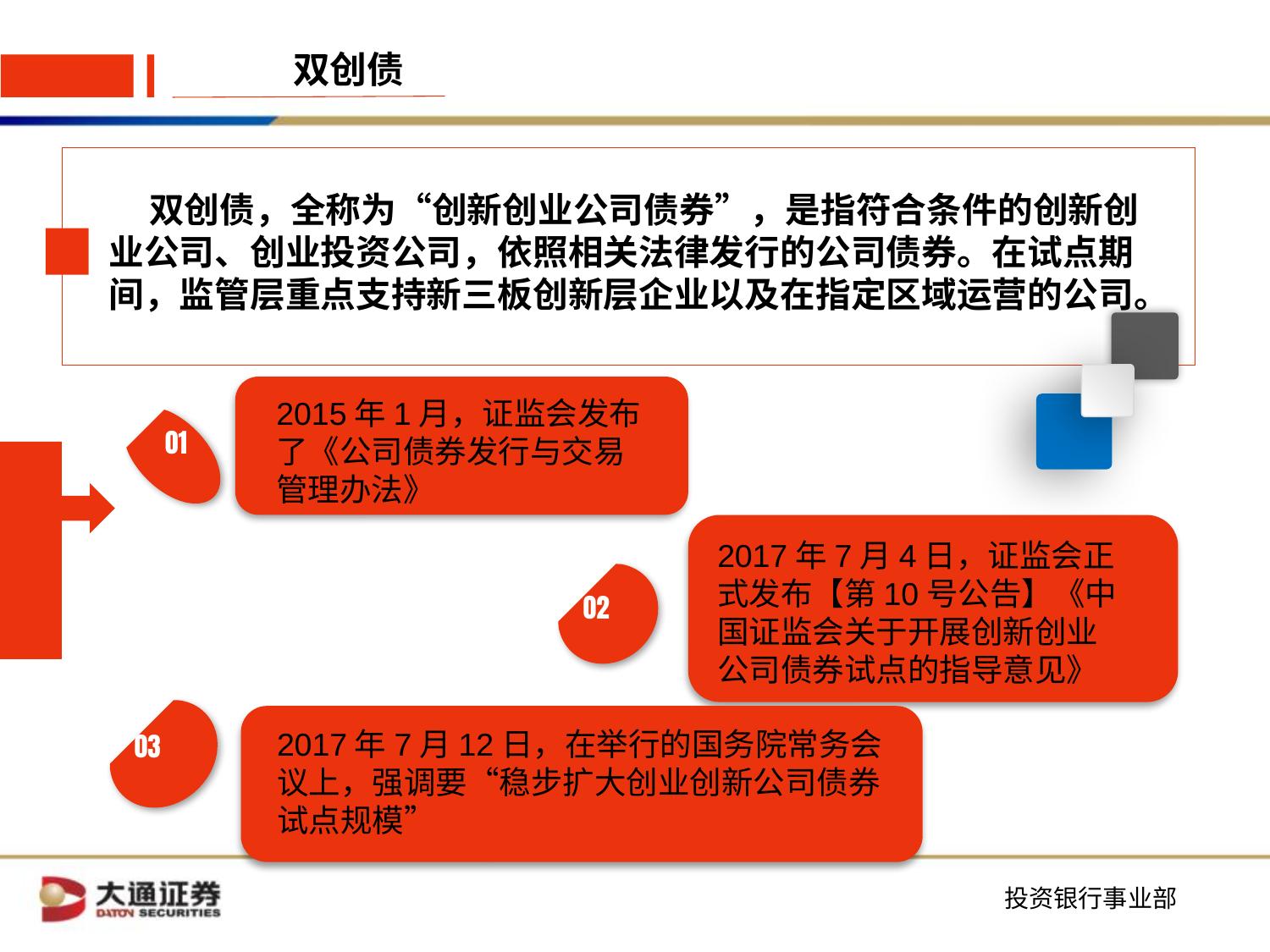

双创债

    双创债，全称为“创新创业公司债券”，是指符合条件的创新创业公司、创业投资公司，依照相关法律发行的公司债券。在试点期间，监管层重点支持新三板创新层企业以及在指定区域运营的公司。

2015年1月，证监会发布了《公司债券发行与交易管理办法》

01

2017年7月4日，证监会正式发布【第10号公告】《中国证监会关于开展创新创业公司债券试点的指导意见》

02

2017年7月12日，在举行的国务院常务会议上，强调要“稳步扩大创业创新公司债券试点规模”

03